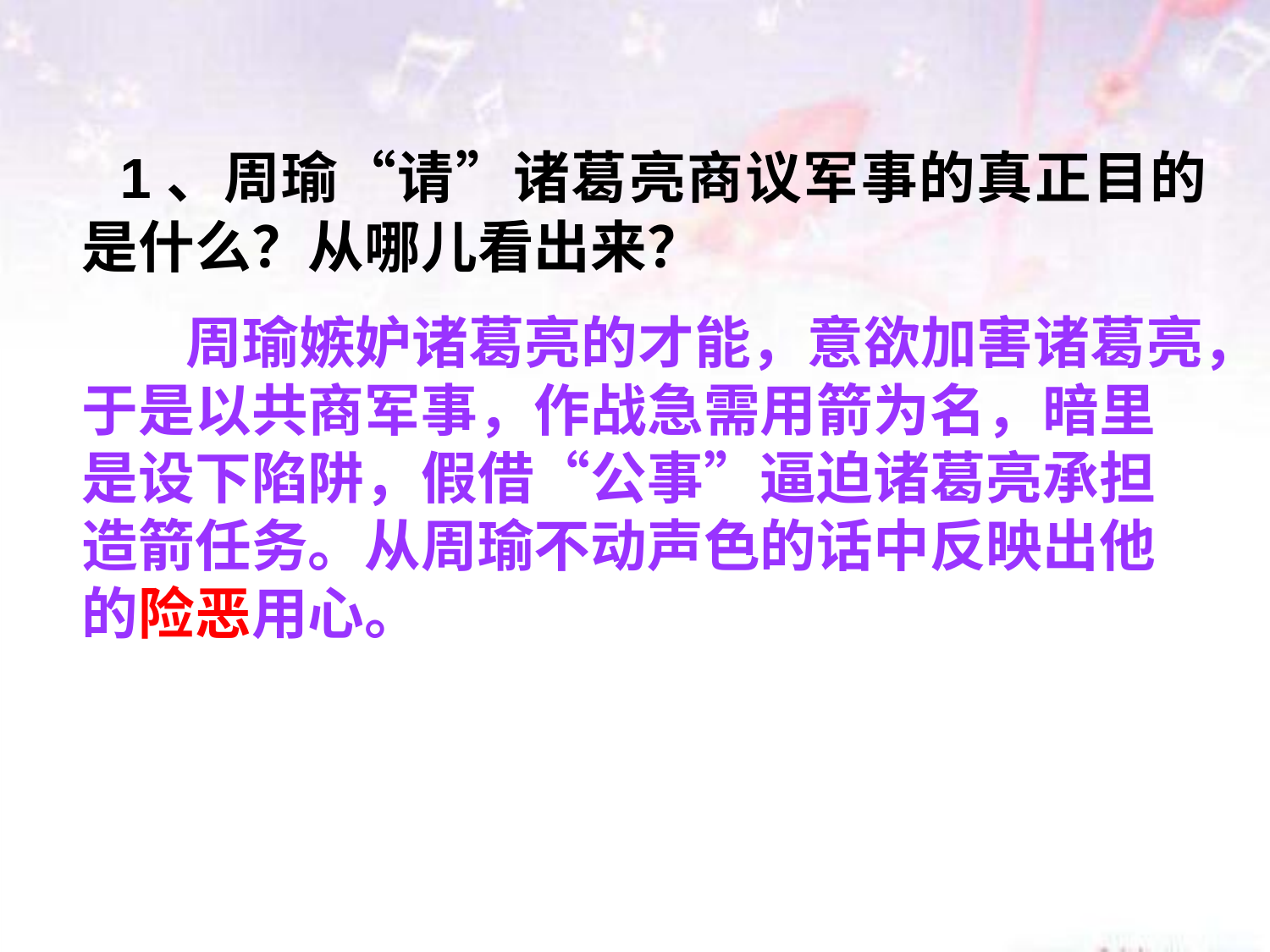

1、周瑜“请”诸葛亮商议军事的真正目的是什么？从哪儿看出来？
       周瑜嫉妒诸葛亮的才能，意欲加害诸葛亮，于是以共商军事，作战急需用箭为名，暗里是设下陷阱，假借“公事”逼迫诸葛亮承担造箭任务。从周瑜不动声色的话中反映出他的险恶用心。